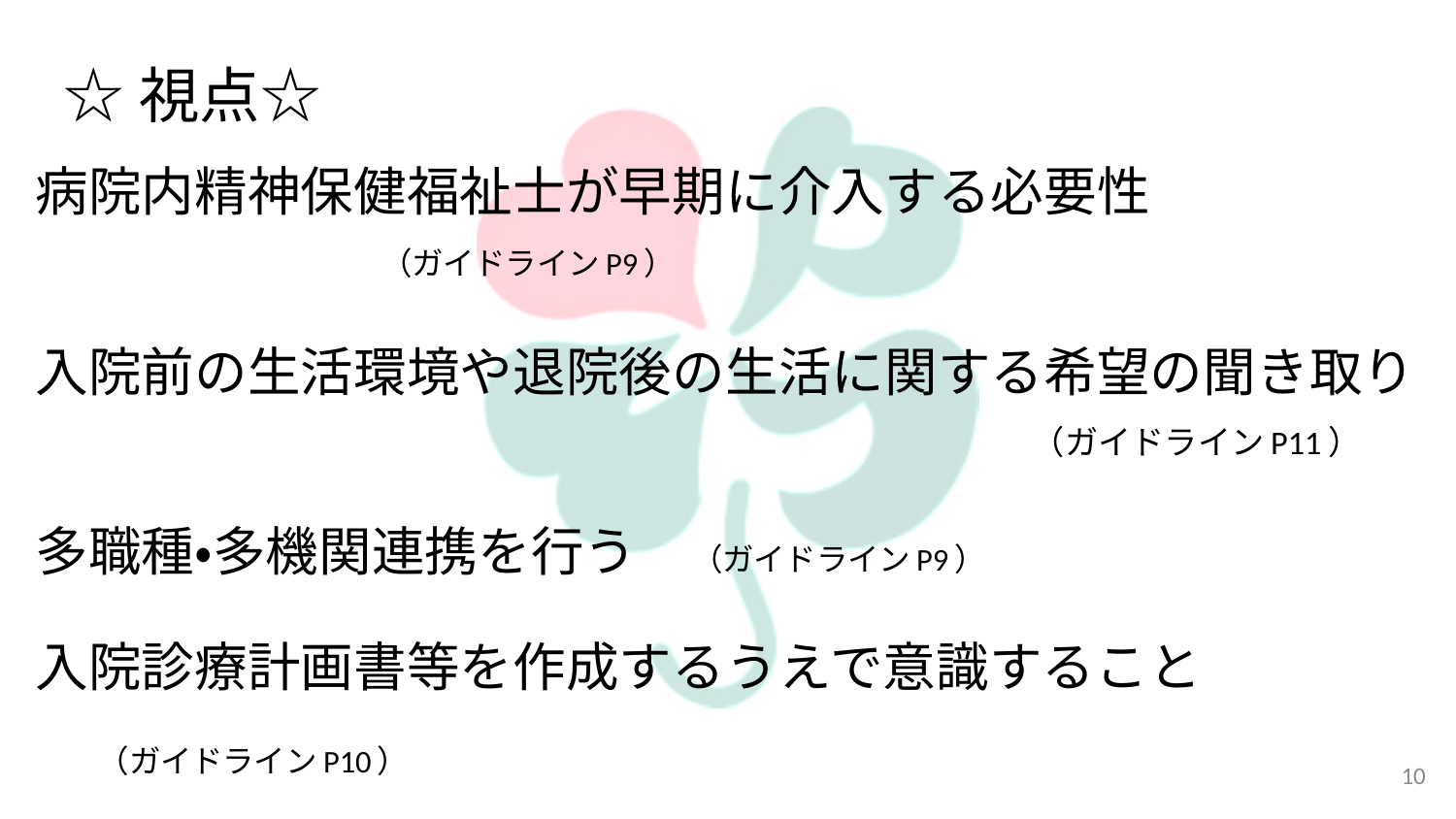

# ☆視点☆
病院内精神保健福祉士が早期に介入する必要性                                   							　　（ガイドラインP9）

入院前の生活環境や退院後の生活に関する希望の聞き取り                  　　　                                         　　　 （ガイドラインP11）

多職種・多機関連携を行う　（ガイドラインP9）

入院診療計画書等を作成するうえで意識すること
　　　　　　　　　　　　　　　　　　　　　　　　　　　　　　　　　　　　　　　　　　　　　　（ガイドラインP10）
10